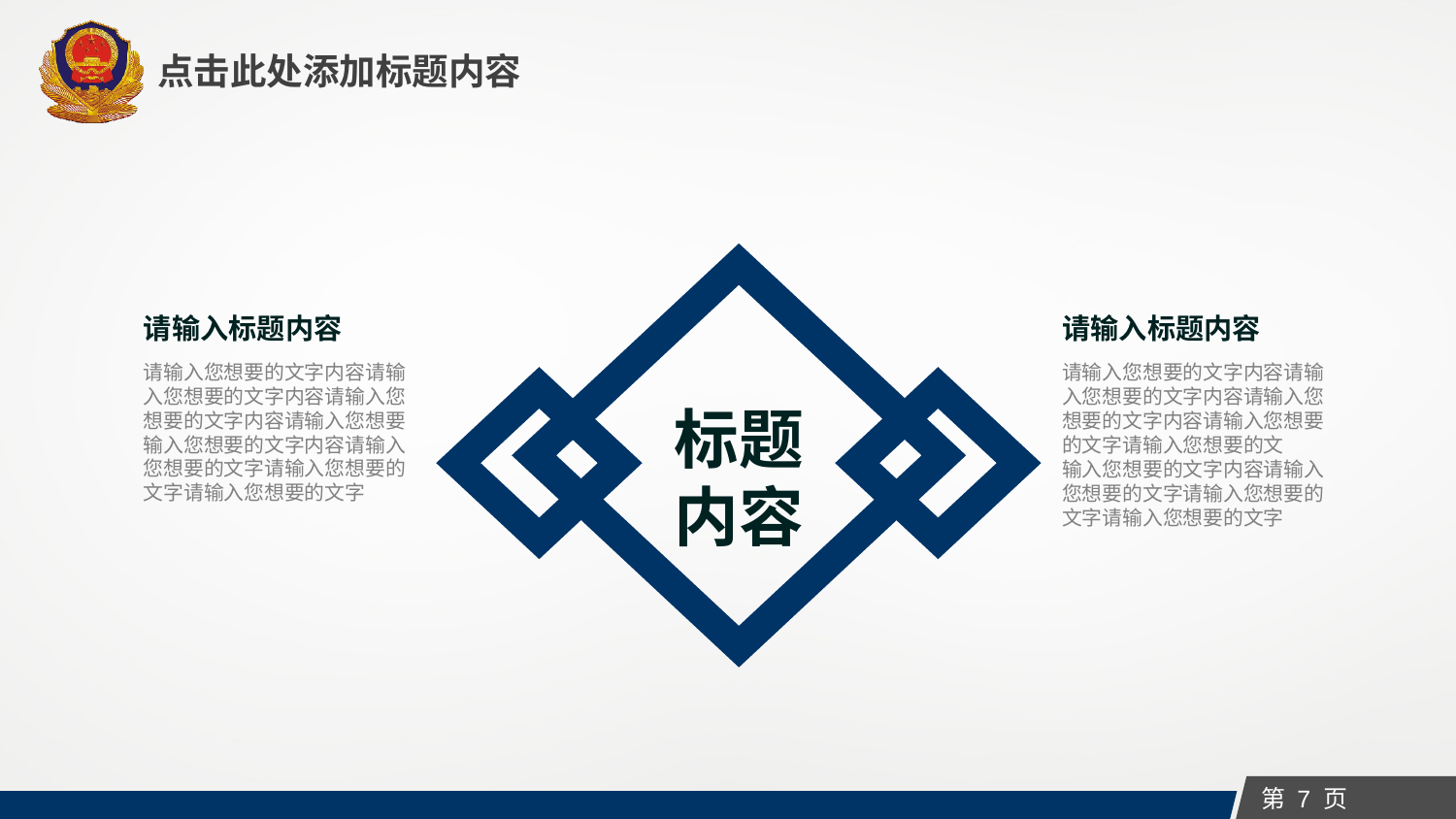

点击此处添加标题内容

请输入标题内容
请输入标题内容
请输入您想要的文字内容请输入您想要的文字内容请输入您想要的文字内容请输入您想要输入您想要的文字内容请输入您想要的文字请输入您想要的文字请输入您想要的文字
请输入您想要的文字内容请输入您想要的文字内容请输入您想要的文字内容请输入您想要的文字请输入您想要的文
输入您想要的文字内容请输入您想要的文字请输入您想要的文字请输入您想要的文字

标题
内容